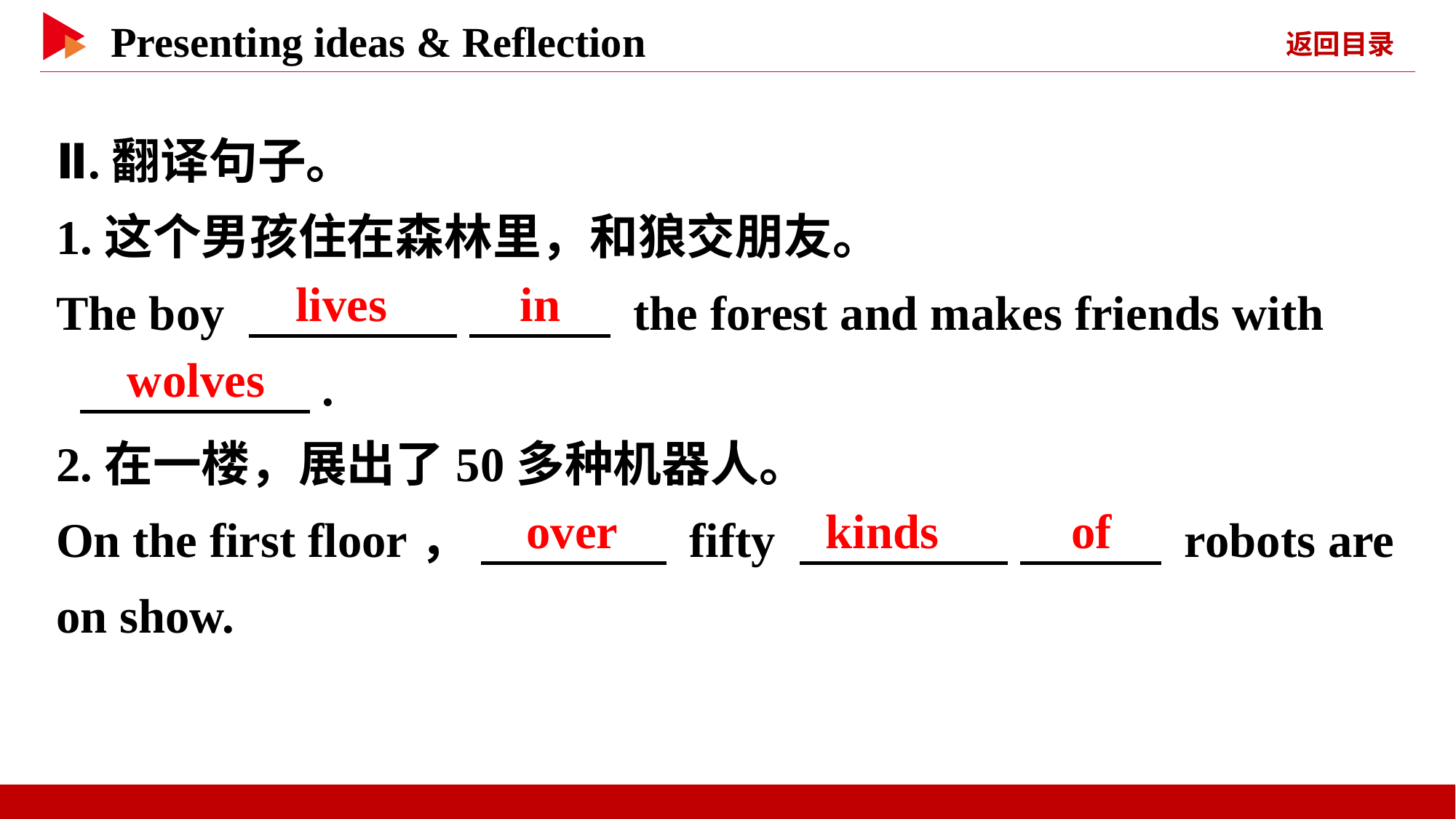

Ⅱ.翻译句子。
1.这个男孩住在森林里，和狼交朋友。
The boy 　          　 　    　 the forest and makes friends with
 　            　.
2.在一楼，展出了50多种机器人。
On the first floor， 　        　 fifty 　          　 　    　 robots are on show.
　lives　 　in
　wolves
　over
　kinds　 　of